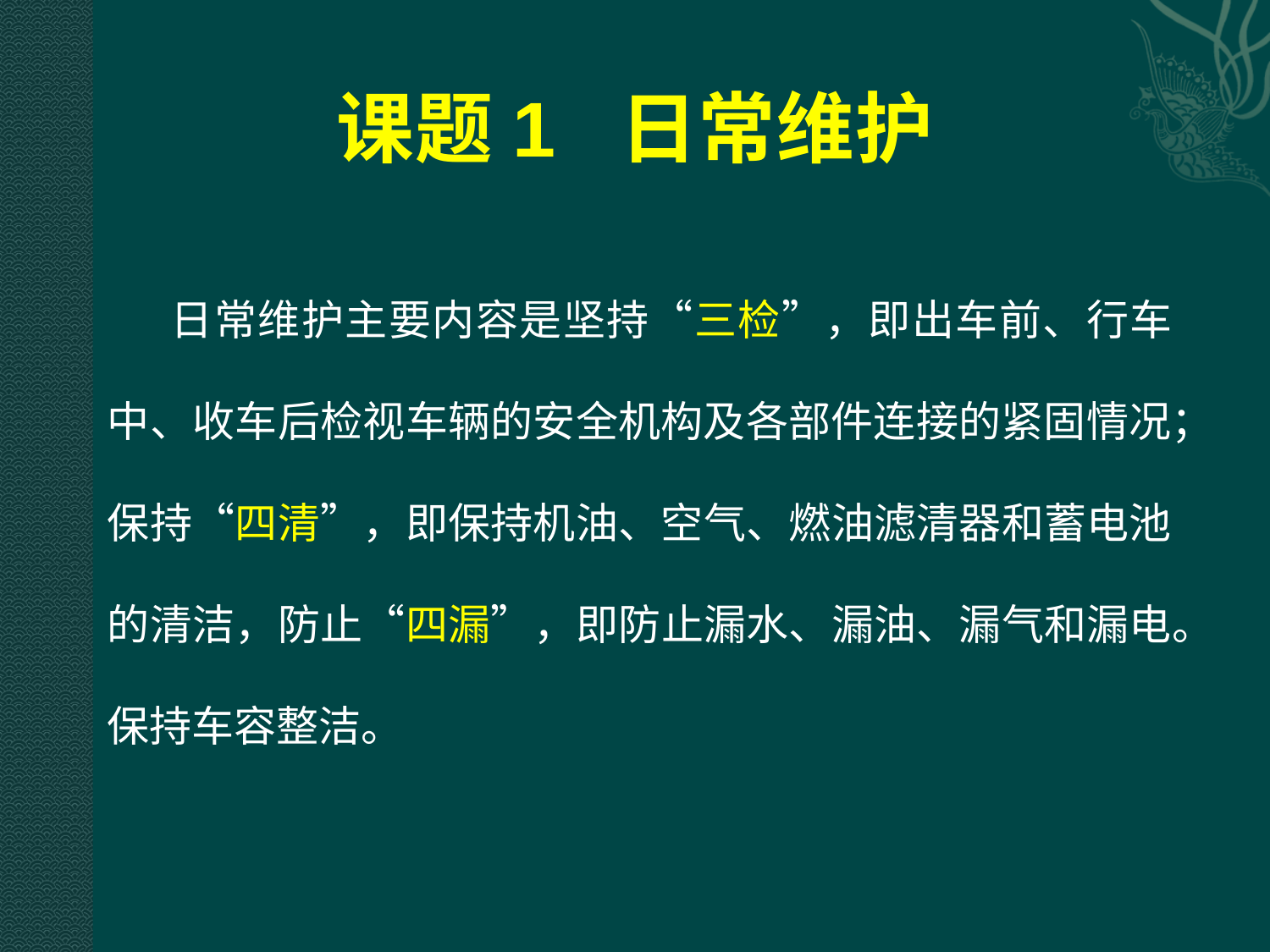

# 课题1  日常维护
日常维护主要内容是坚持“三检”，即出车前、行车中、收车后检视车辆的安全机构及各部件连接的紧固情况；保持“四清”，即保持机油、空气、燃油滤清器和蓄电池的清洁，防止“四漏”，即防止漏水、漏油、漏气和漏电。保持车容整洁。